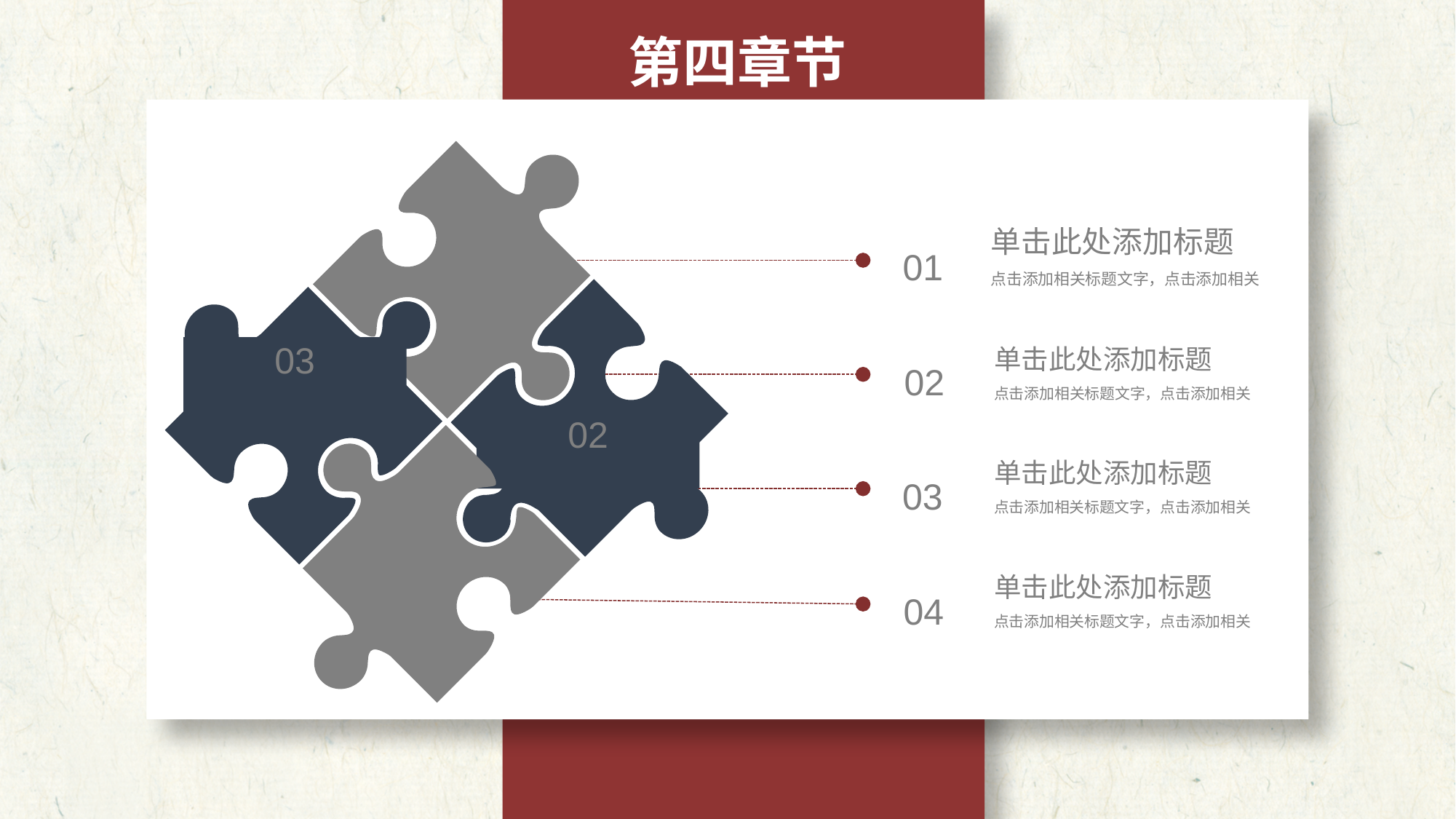

第四章节

01
单击此处添加标题
点击添加相关标题文字，点击添加相关
01

03
单击此处添加标题
点击添加相关标题文字，点击添加相关

02
02

04
单击此处添加标题
点击添加相关标题文字，点击添加相关
03
单击此处添加标题
点击添加相关标题文字，点击添加相关
04